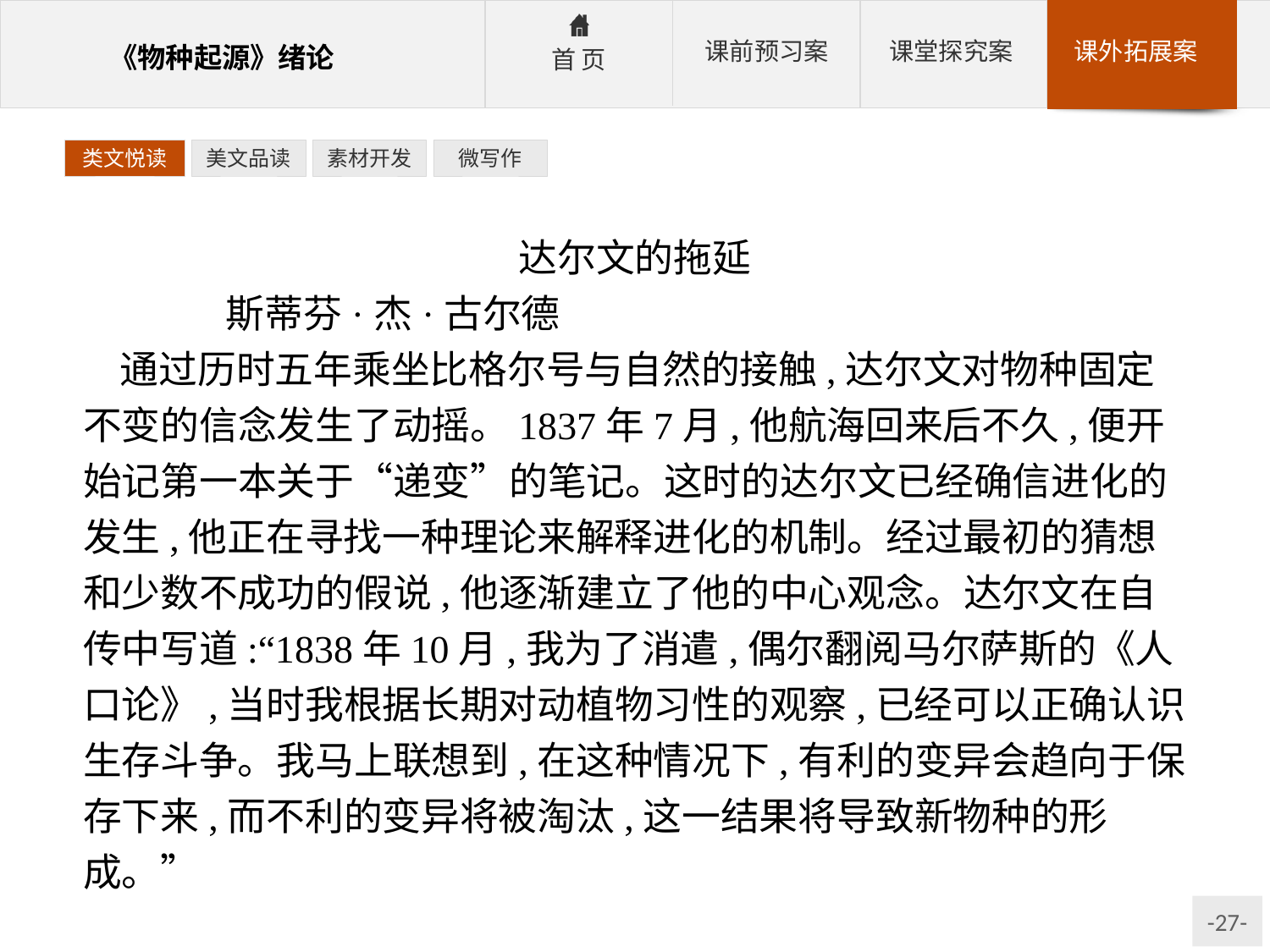

类文悦读
美文品读
素材开发
微写作
达尔文的拖延
	斯蒂芬·杰·古尔德
通过历时五年乘坐比格尔号与自然的接触,达尔文对物种固定不变的信念发生了动摇。1837年7月,他航海回来后不久,便开始记第一本关于“递变”的笔记。这时的达尔文已经确信进化的发生,他正在寻找一种理论来解释进化的机制。经过最初的猜想和少数不成功的假说,他逐渐建立了他的中心观念。达尔文在自传中写道:“1838年10月,我为了消遣,偶尔翻阅马尔萨斯的《人口论》,当时我根据长期对动植物习性的观察,已经可以正确认识生存斗争。我马上联想到,在这种情况下,有利的变异会趋向于保存下来,而不利的变异将被淘汰,这一结果将导致新物种的形成。”